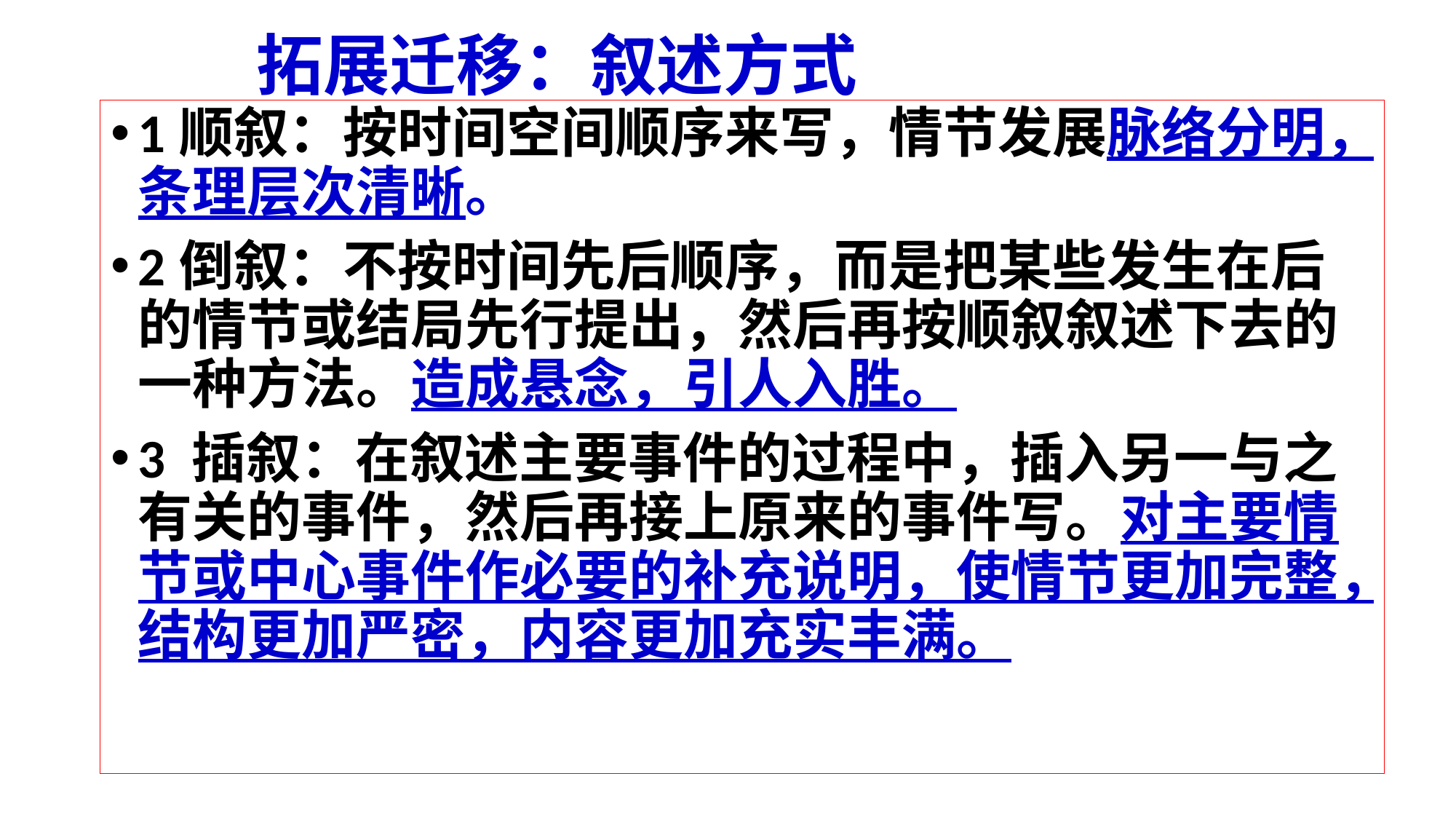

# 拓展迁移：叙述方式
1顺叙：按时间空间顺序来写，情节发展脉络分明，条理层次清晰。
2倒叙：不按时间先后顺序，而是把某些发生在后的情节或结局先行提出，然后再按顺叙叙述下去的一种方法。造成悬念，引人入胜。
3 插叙：在叙述主要事件的过程中，插入另一与之有关的事件，然后再接上原来的事件写。对主要情节或中心事件作必要的补充说明，使情节更加完整，结构更加严密，内容更加充实丰满。